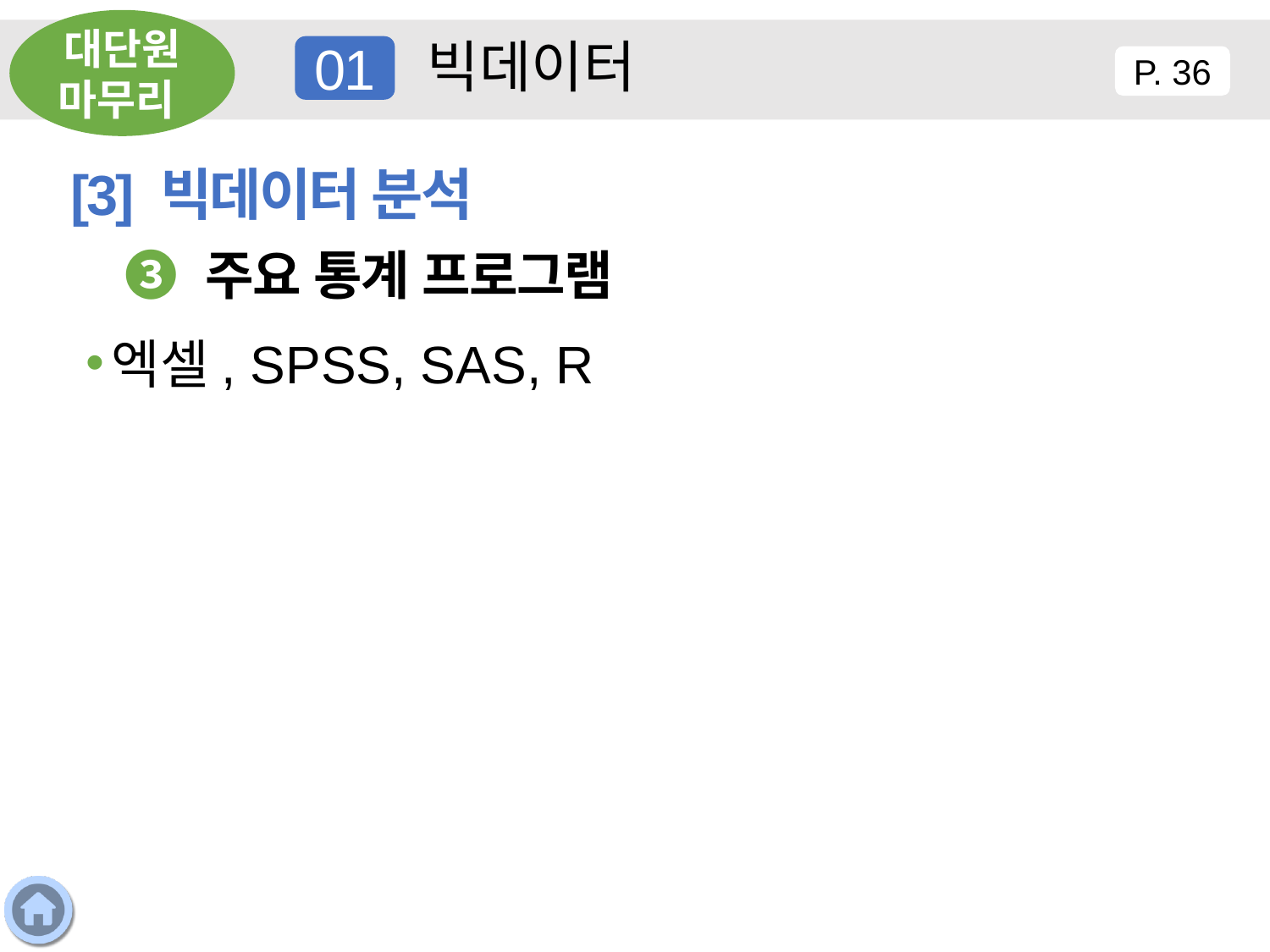

대단원 마무리

빅데이터
01
P. 36
[3] 빅데이터 분석
❸ 주요 통계 프로그램
엑셀, SPSS, SAS, R